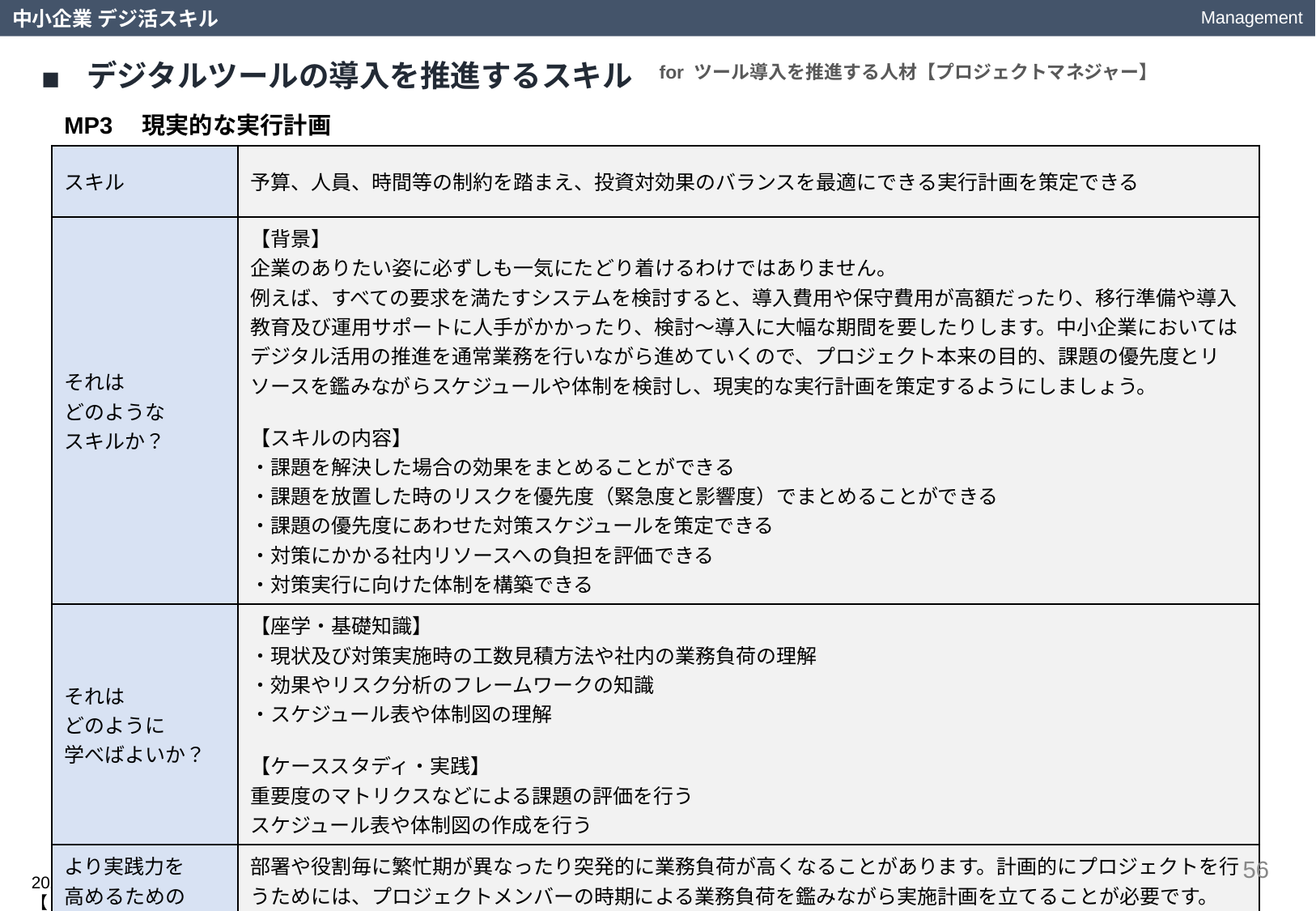

Management
中小企業 デジ活スキル
デジタルツールの導入を推進するスキル
for ツール導入を推進する人材【プロジェクトマネジャー】
MP3　現実的な実行計画
| スキル | 予算、人員、時間等の制約を踏まえ、投資対効果のバランスを最適にできる実行計画を策定できる |
| --- | --- |
| それは どのような スキルか？ | 【背景】 企業のありたい姿に必ずしも一気にたどり着けるわけではありません。 例えば、すべての要求を満たすシステムを検討すると、導入費用や保守費用が高額だったり、移行準備や導入教育及び運用サポートに人手がかかったり、検討～導入に大幅な期間を要したりします。中小企業においてはデジタル活用の推進を通常業務を行いながら進めていくので、プロジェクト本来の目的、課題の優先度とリソースを鑑みながらスケジュールや体制を検討し、現実的な実行計画を策定するようにしましょう。 【スキルの内容】 ・課題を解決した場合の効果をまとめることができる ・課題を放置した時のリスクを優先度（緊急度と影響度）でまとめることができる ・課題の優先度にあわせた対策スケジュールを策定できる ・対策にかかる社内リソースへの負担を評価できる ・対策実行に向けた体制を構築できる |
| それは どのように 学べばよいか？ | 【座学・基礎知識】 ・現状及び対策実施時の工数見積方法や社内の業務負荷の理解 ・効果やリスク分析のフレームワークの知識 ・スケジュール表や体制図の理解 【ケーススタディ・実践】 重要度のマトリクスなどによる課題の評価を行う スケジュール表や体制図の作成を行う |
| より実践力を 高めるための 視点や考え方は？ | 部署や役割毎に繁忙期が異なったり突発的に業務負荷が高くなることがあります。計画的にプロジェクトを行うためには、プロジェクトメンバーの時期による業務負荷を鑑みながら実施計画を立てることが必要です。 また、自社のデジタル化の状況などを鑑みて、一気にゴールを目指すのではなく、ステップ分けをして実行計画を立てることも有効です。 |
56